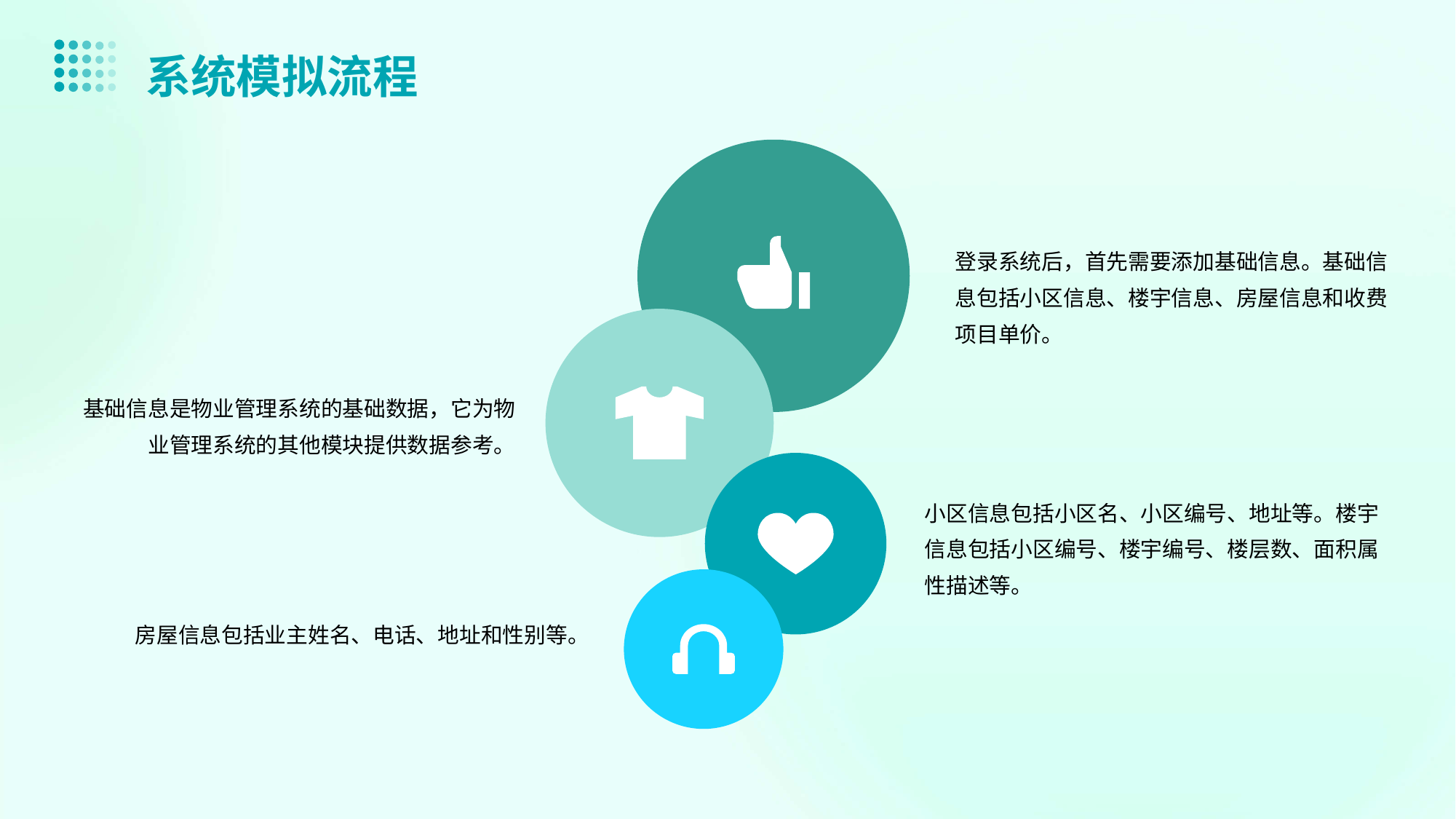

系统模拟流程

登录系统后，首先需要添加基础信息。基础信息包括小区信息、楼宇信息、房屋信息和收费项目单价。

基础信息是物业管理系统的基础数据，它为物业管理系统的其他模块提供数据参考。

小区信息包括小区名、小区编号、地址等。楼宇信息包括小区编号、楼宇编号、楼层数、面积属性描述等。

房屋信息包括业主姓名、电话、地址和性别等。